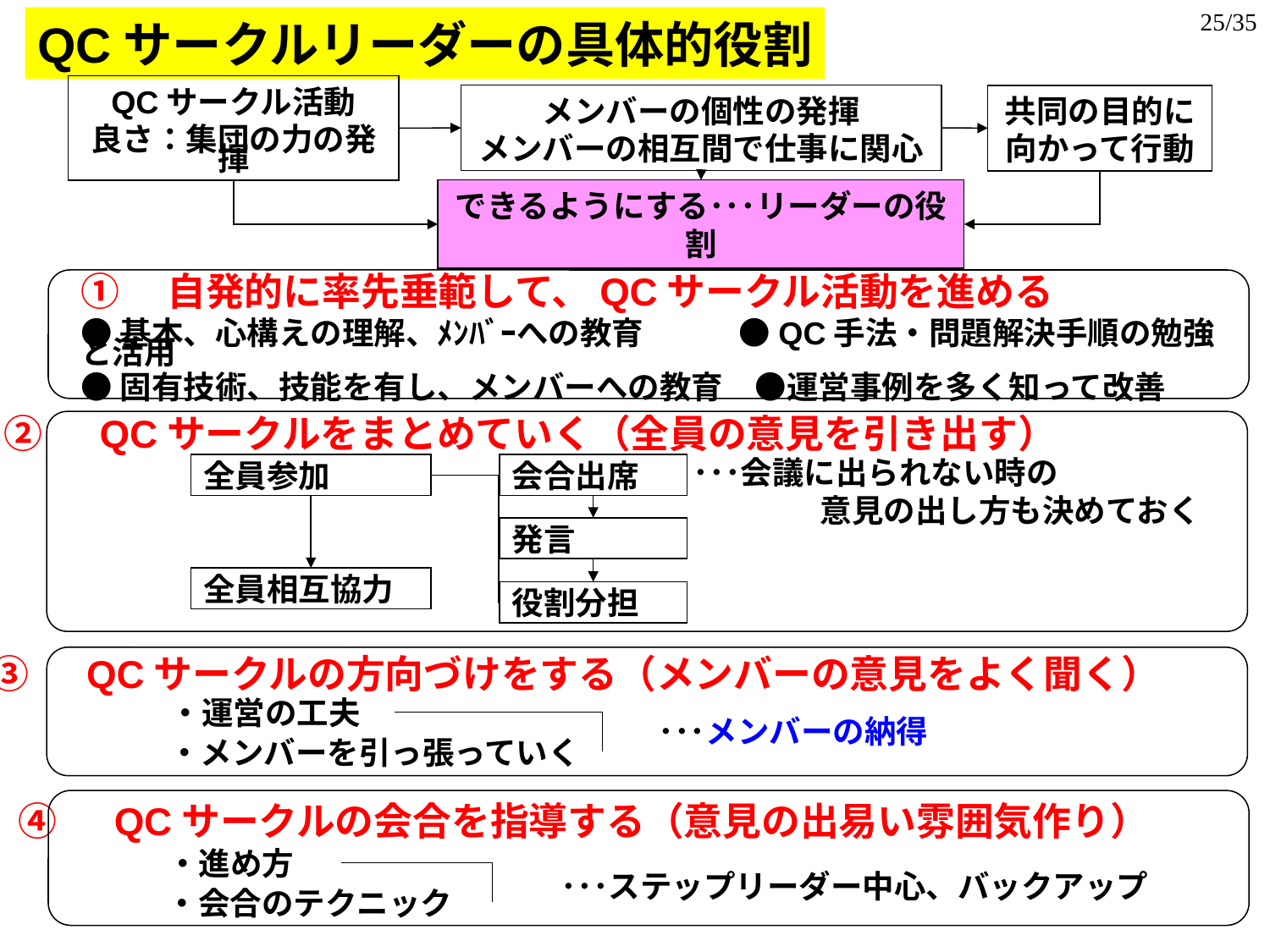

25/35
QCサークルリーダーの具体的役割

メンバーの個性の発揮
メンバーの相互間で仕事に関心
QCサークル活動
良さ：集団の力の発揮
共同の目的に
向かって行動
できるようにする･･･リーダーの役割
①　自発的に率先垂範して、QCサークル活動を進める
●基本、心構えの理解、ﾒﾝﾊﾞｰへの教育　　　●QC手法・問題解決手順の勉強と活用
●固有技術、技能を有し、メンバーへの教育　●運営事例を多く知って改善

②　QCサークルをまとめていく（全員の意見を引き出す）

･･･会議に出られない時の
	意見の出し方も決めておく
全員参加
会合出席
発言
全員相互協力
役割分担
③　QCサークルの方向づけをする（メンバーの意見をよく聞く）

・運営の工夫
･･･メンバーの納得
・メンバーを引っ張っていく

④　QCサークルの会合を指導する（意見の出易い雰囲気作り）
・進め方
･･･ステップリーダー中心、バックアップ
・会合のテクニック